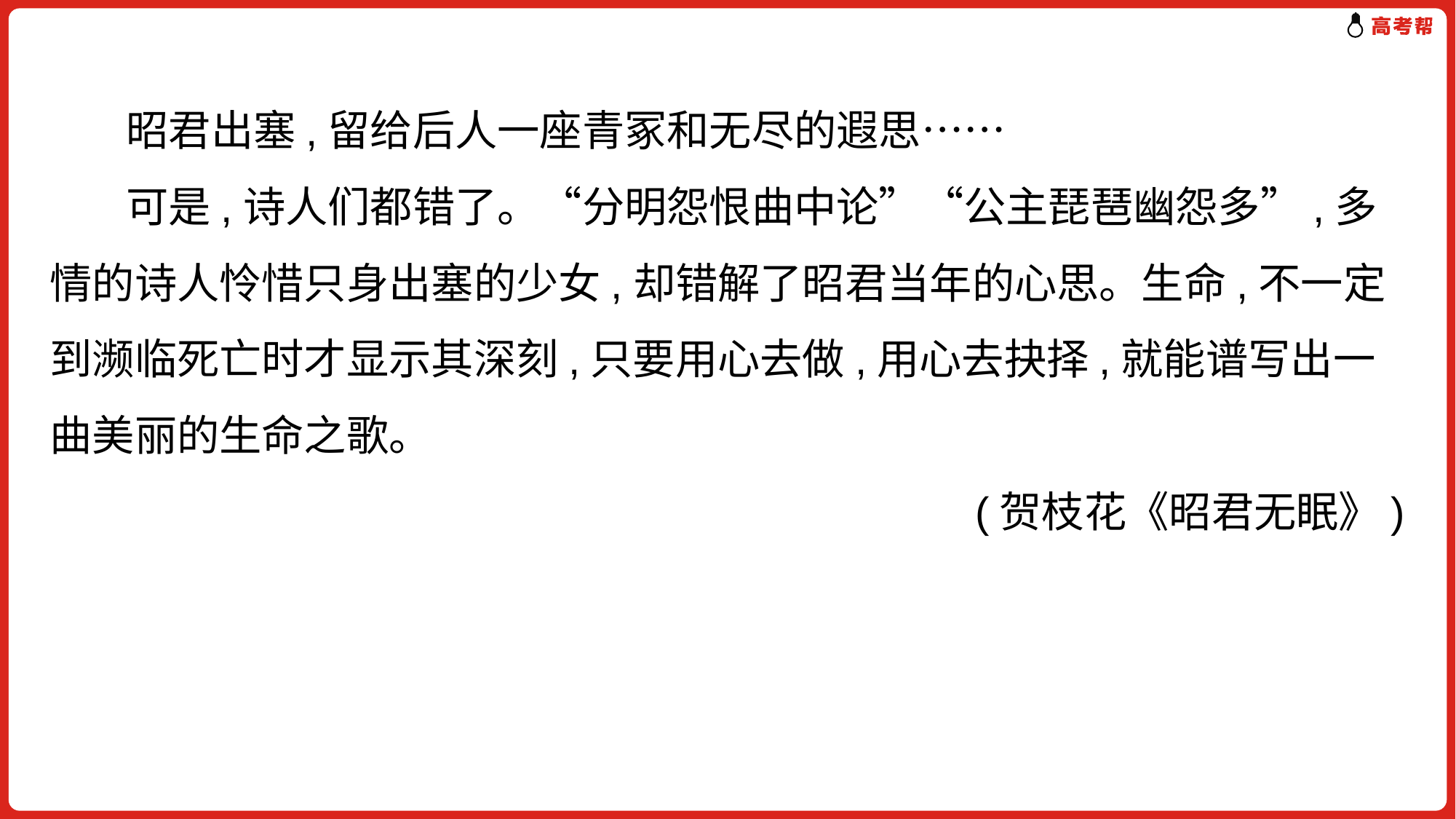

昭君出塞,留给后人一座青冢和无尽的遐思……
       可是,诗人们都错了。“分明怨恨曲中论”“公主琵琶幽怨多”,多情的诗人怜惜只身出塞的少女,却错解了昭君当年的心思。生命,不一定到濒临死亡时才显示其深刻,只要用心去做,用心去抉择,就能谱写出一曲美丽的生命之歌。
(贺枝花《昭君无眠》)